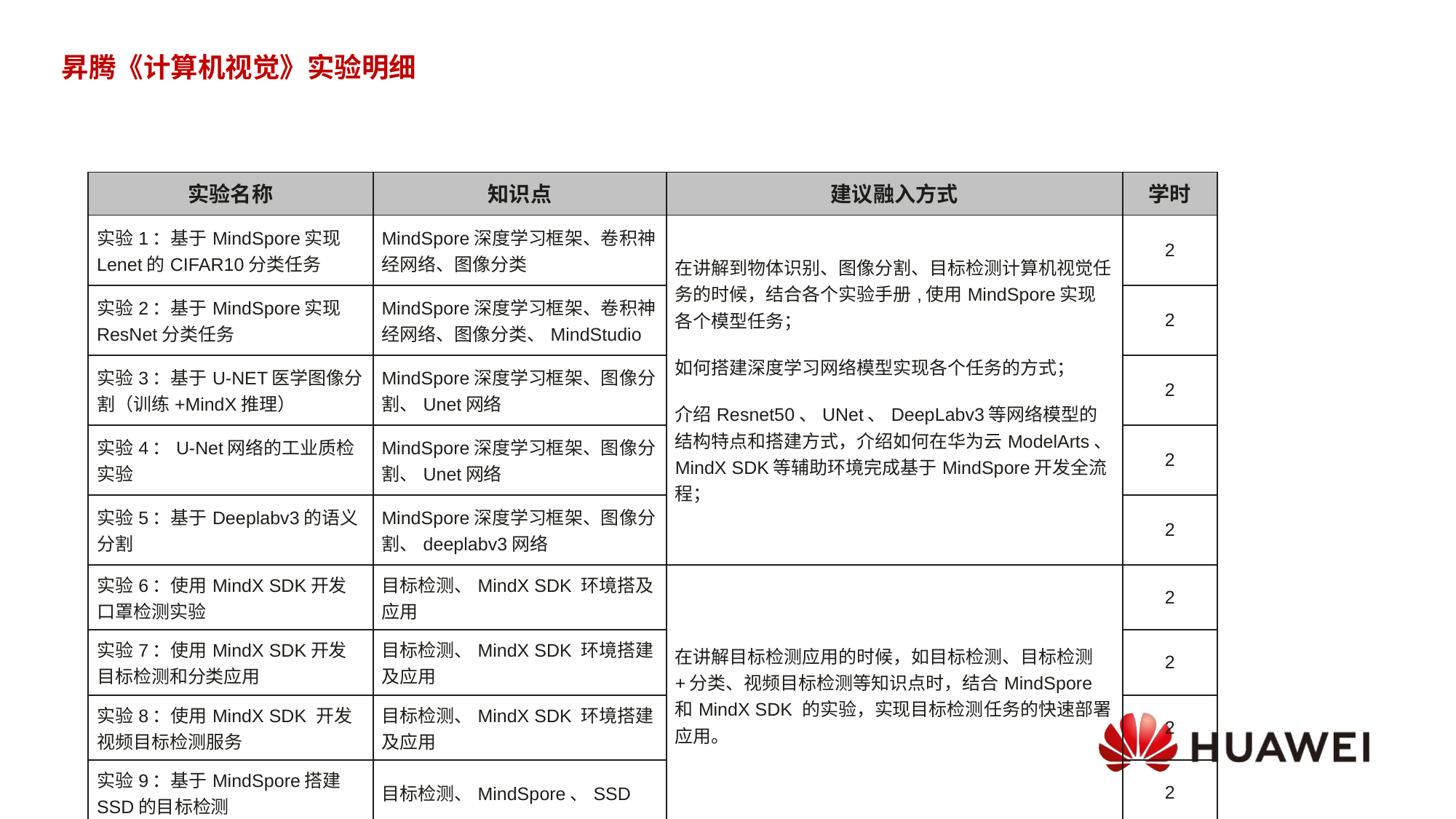

# 昇腾《计算机视觉》实验明细
| 实验名称 | 知识点 | 建议融入方式 | 学时 |
| --- | --- | --- | --- |
| 实验1：基于MindSpore实现Lenet的CIFAR10分类任务 | MindSpore深度学习框架、卷积神经网络、图像分类 | 在讲解到物体识别、图像分割、目标检测计算机视觉任务的时候，结合各个实验手册,使用MindSpore实现各个模型任务； 如何搭建深度学习网络模型实现各个任务的方式； 介绍Resnet50、UNet、DeepLabv3等网络模型的结构特点和搭建方式，介绍如何在华为云ModelArts、MindX SDK等辅助环境完成基于MindSpore开发全流程； | 2 |
| 实验2：基于MindSpore实现ResNet分类任务 | MindSpore深度学习框架、卷积神经网络、图像分类、MindStudio |  | 2 |
| 实验3：基于U-NET医学图像分割（训练+MindX推理） | MindSpore深度学习框架、图像分割、Unet网络 |  | 2 |
| 实验4：U-Net网络的工业质检实验 | MindSpore深度学习框架、图像分割、Unet网络 |  | 2 |
| 实验5：基于Deeplabv3的语义分割 | MindSpore深度学习框架、图像分割、deeplabv3网络 |  | 2 |
| 实验6：使用MindX SDK开发口罩检测实验 | 目标检测、MindX SDK 环境搭及应用 | 在讲解目标检测应用的时候，如目标检测、目标检测+分类、视频目标检测等知识点时，结合MindSpore和MindX SDK 的实验，实现目标检测任务的快速部署应用。 | 2 |
| 实验7：使用MindX SDK开发目标检测和分类应用 | 目标检测、MindX SDK 环境搭建及应用 |  | 2 |
| 实验8：使用MindX SDK 开发视频目标检测服务 | 目标检测、MindX SDK 环境搭建及应用 |  | 2 |
| 实验9：基于MindSpore搭建SSD的目标检测 | 目标检测、MindSpore、SSD |  | 2 |